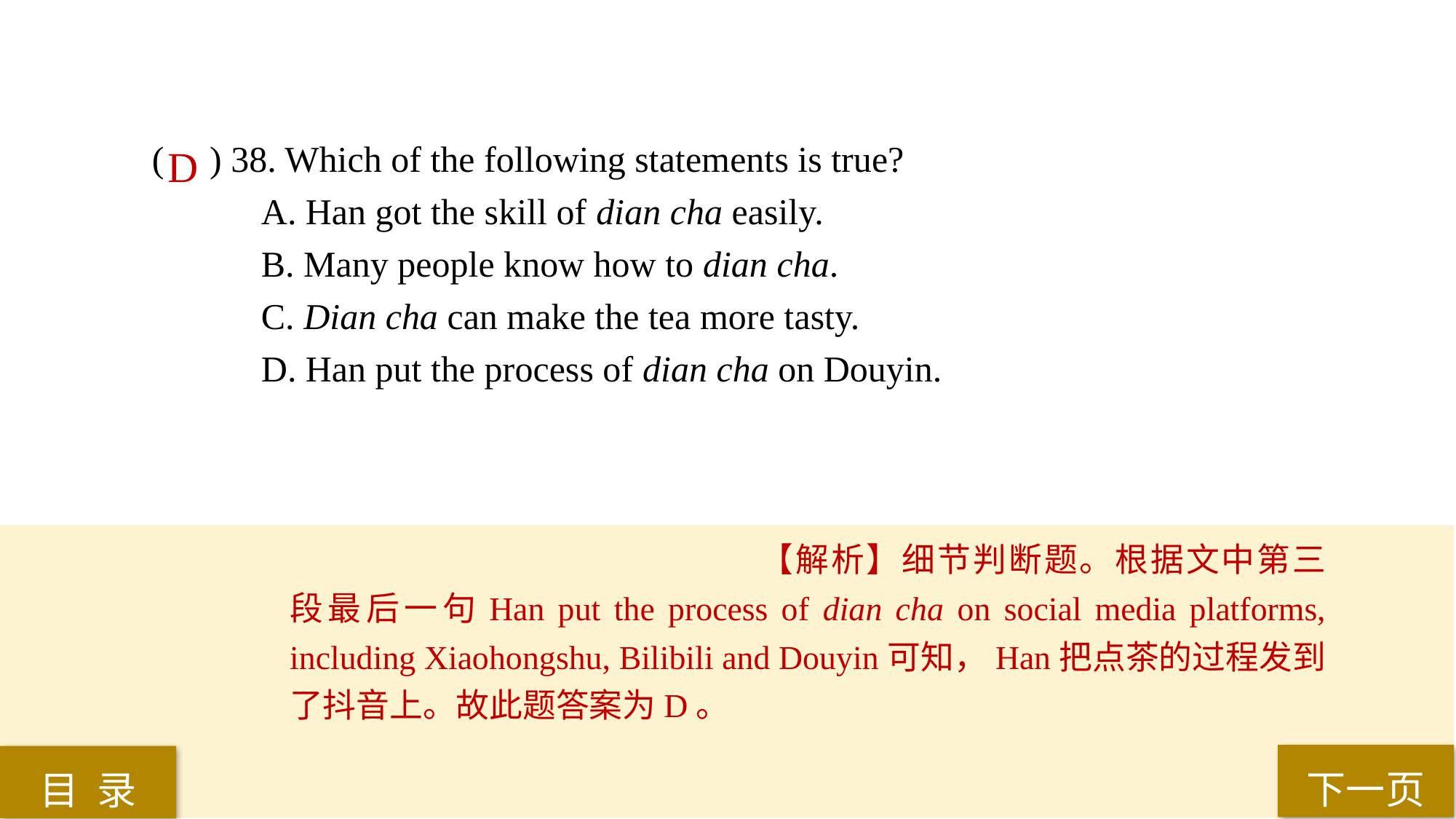

(     ) 38. Which of the following statements is true?
A. Han got the skill of dian cha easily.
B. Many people know how to dian cha.
C. Dian cha can make the tea more tasty.
D. Han put the process of dian cha on Douyin.
D
【解析】细节判断题。根据文中第三段最后一句Han put the process of dian cha on social media platforms, including Xiaohongshu, Bilibili and Douyin可知，Han把点茶的过程发到了抖音上。故此题答案为D。